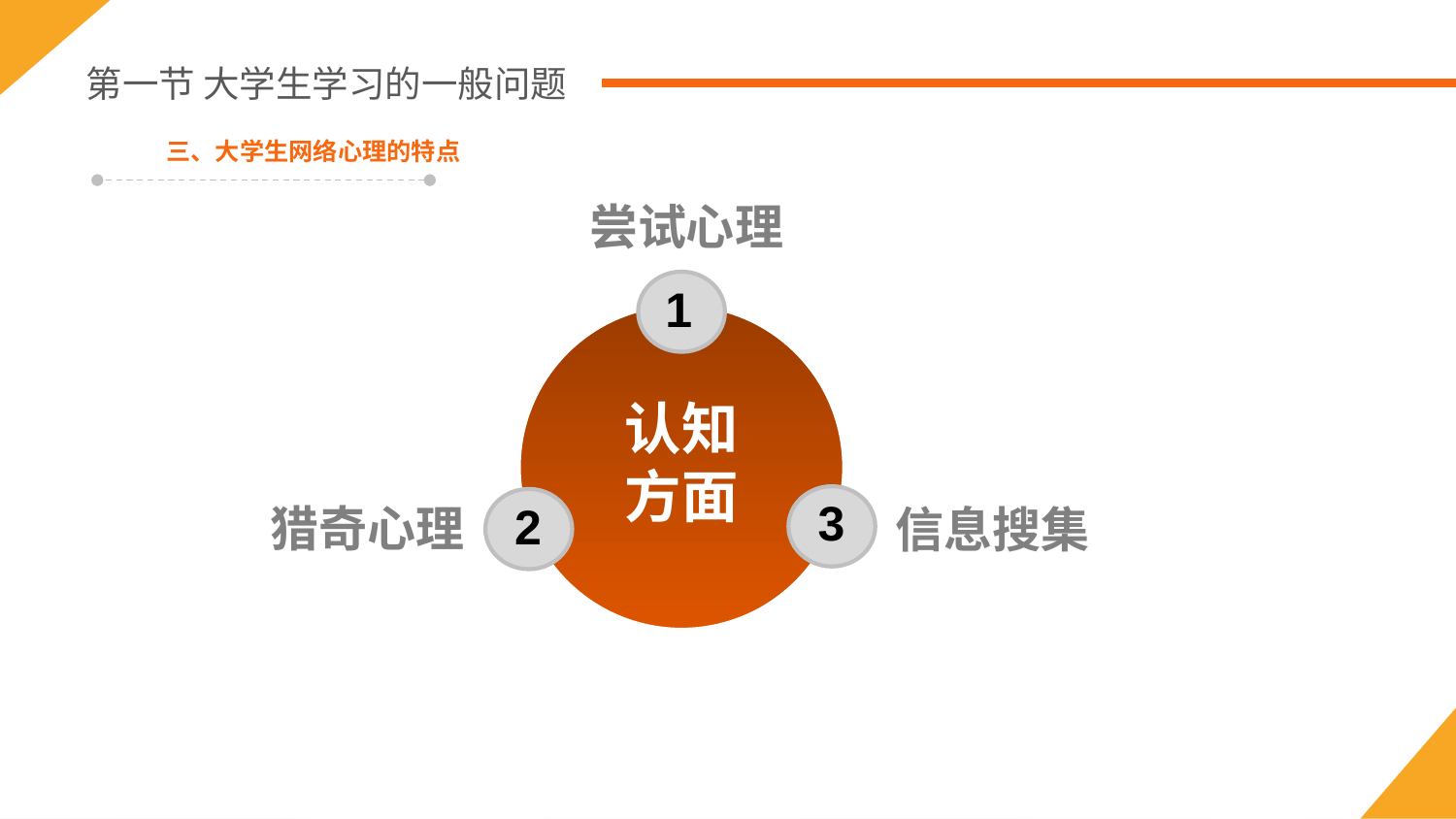

第一节 大学生学习的一般问题
三、大学生网络心理的特点
尝试心理
1

认知
方面
3

2

猎奇心理
信息搜集